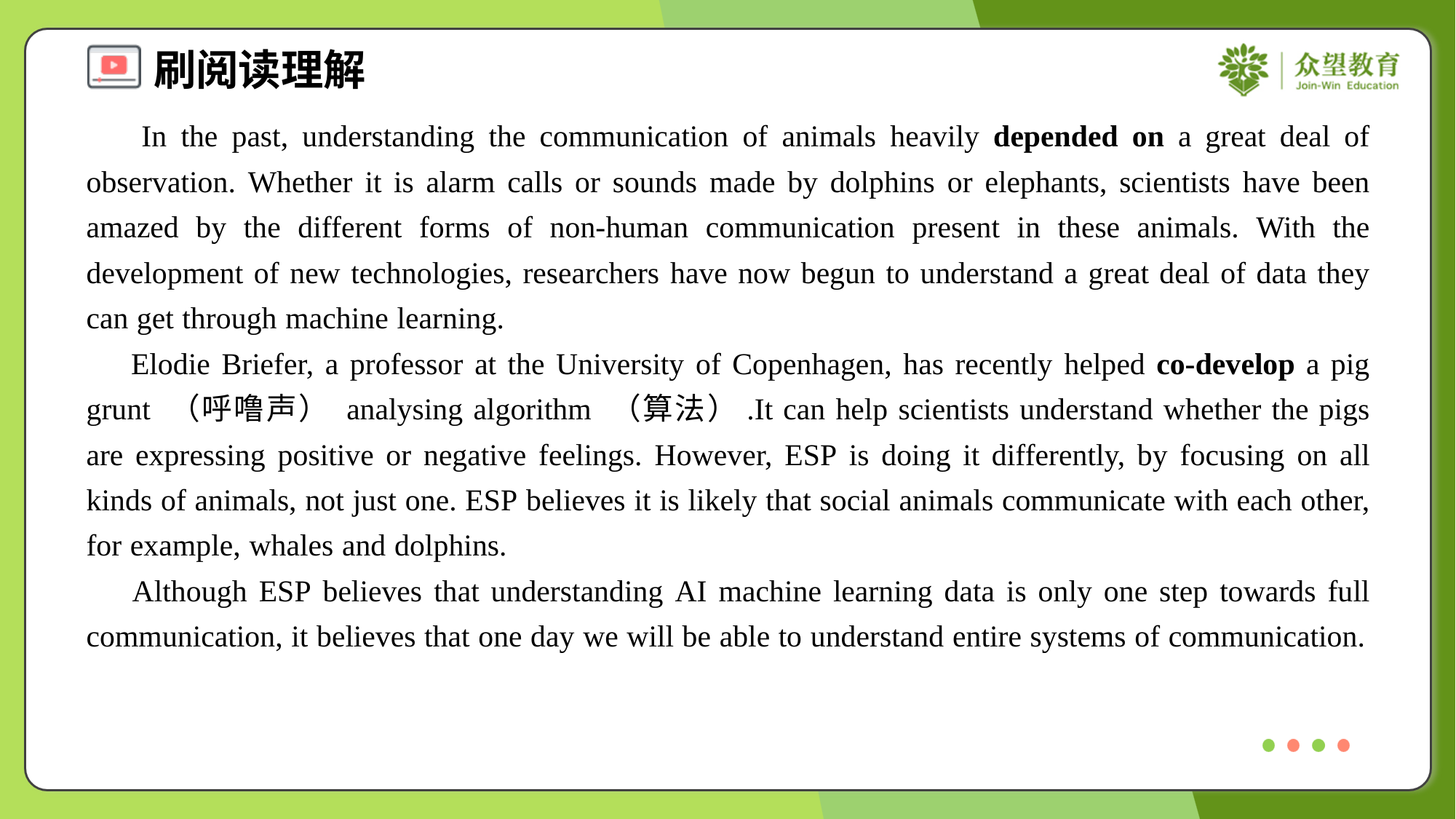

In the past, understanding the communication of animals heavily depended on a great deal of observation. Whether it is alarm calls or sounds made by dolphins or elephants, scientists have been amazed by the different forms of non-human communication present in these animals. With the development of new technologies, researchers have now begun to understand a great deal of data they can get through machine learning.
    Elodie Briefer, a professor at the University of Copenhagen, has recently helped co-develop a pig grunt （呼噜声） analysing algorithm （算法）.It can help scientists understand whether the pigs are expressing positive or negative feelings. However, ESP is doing it differently, by focusing on all kinds of animals, not just one. ESP believes it is likely that social animals communicate with each other, for example, whales and dolphins.
    Although ESP believes that understanding AI machine learning data is only one step towards full communication, it believes that one day we will be able to understand entire systems of communication.